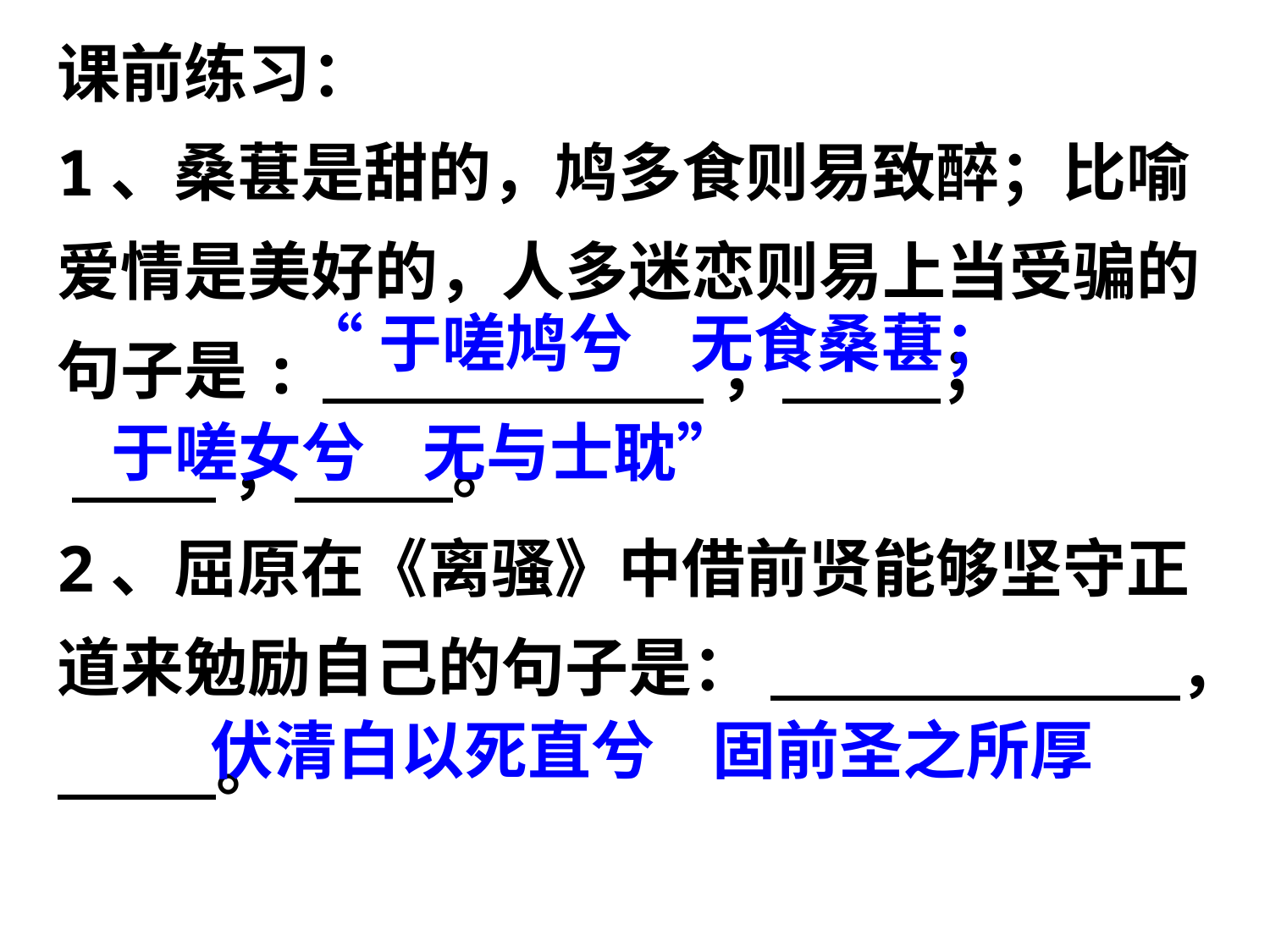

课前练习：
1、桑葚是甜的，鸠多食则易致醉；比喻爱情是美好的，人多迷恋则易上当受骗的句子是:             ，           ；
            ，           。
2、屈原在《离骚》中借前贤能够坚守正道来勉励自己的句子是： 　　　　　　  ，           。

“于嗟鸠兮    无食桑葚；
于嗟女兮    无与士耽”
伏清白以死直兮    固前圣之所厚